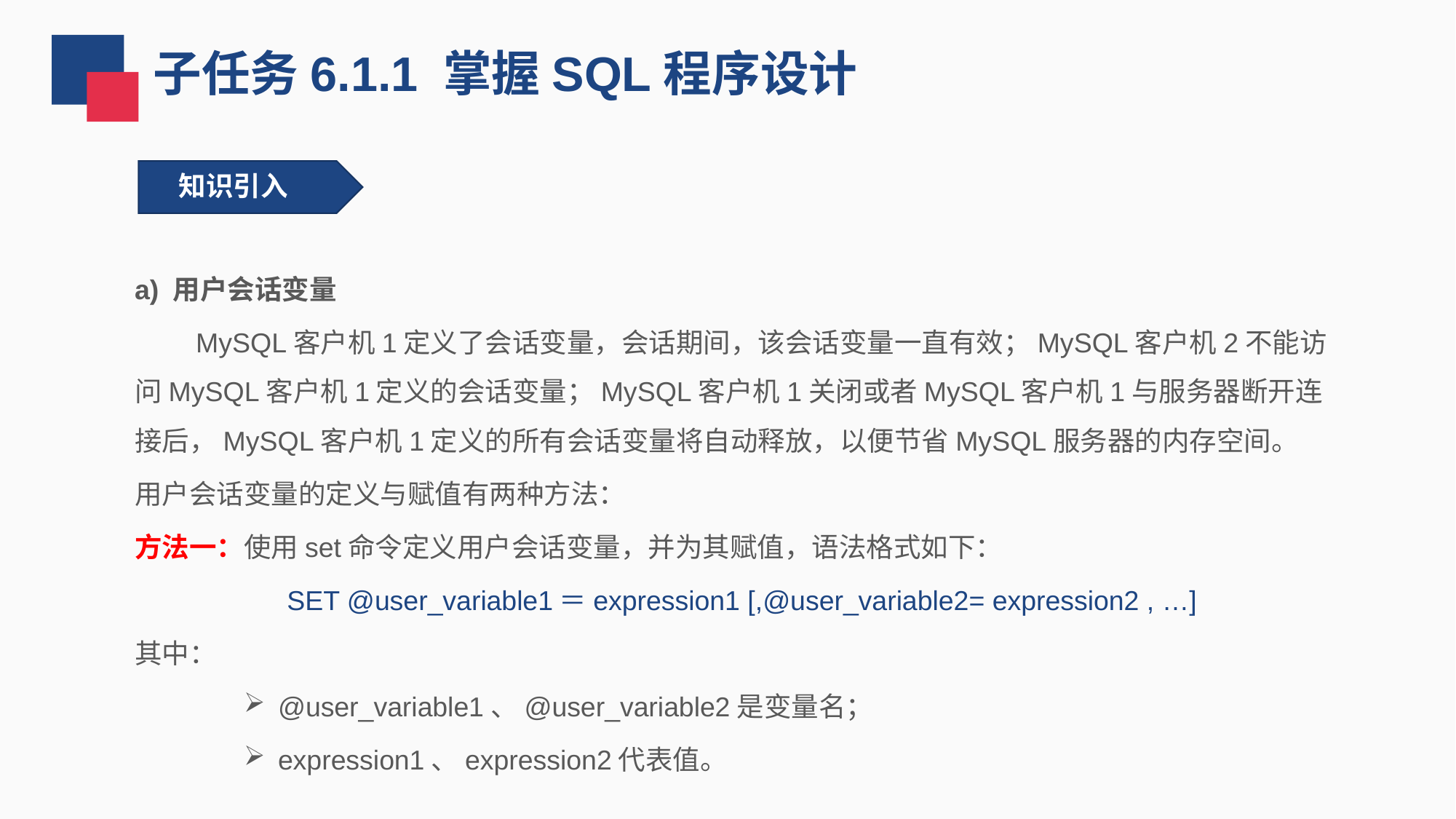

子任务6.1.1 掌握SQL程序设计

知识引入
a) 用户会话变量
        MySQL客户机1定义了会话变量，会话期间，该会话变量一直有效；MySQL客户机2不能访问MySQL客户机1定义的会话变量；MySQL客户机1关闭或者MySQL客户机1与服务器断开连接后，MySQL客户机1定义的所有会话变量将自动释放，以便节省MySQL服务器的内存空间。
用户会话变量的定义与赋值有两种方法：
方法一：使用set命令定义用户会话变量，并为其赋值，语法格式如下：
SET @user_variable1＝expression1 [,@user_variable2= expression2 , …]
其中：
@user_variable1、@user_variable2是变量名；
expression1、expression2代表值。